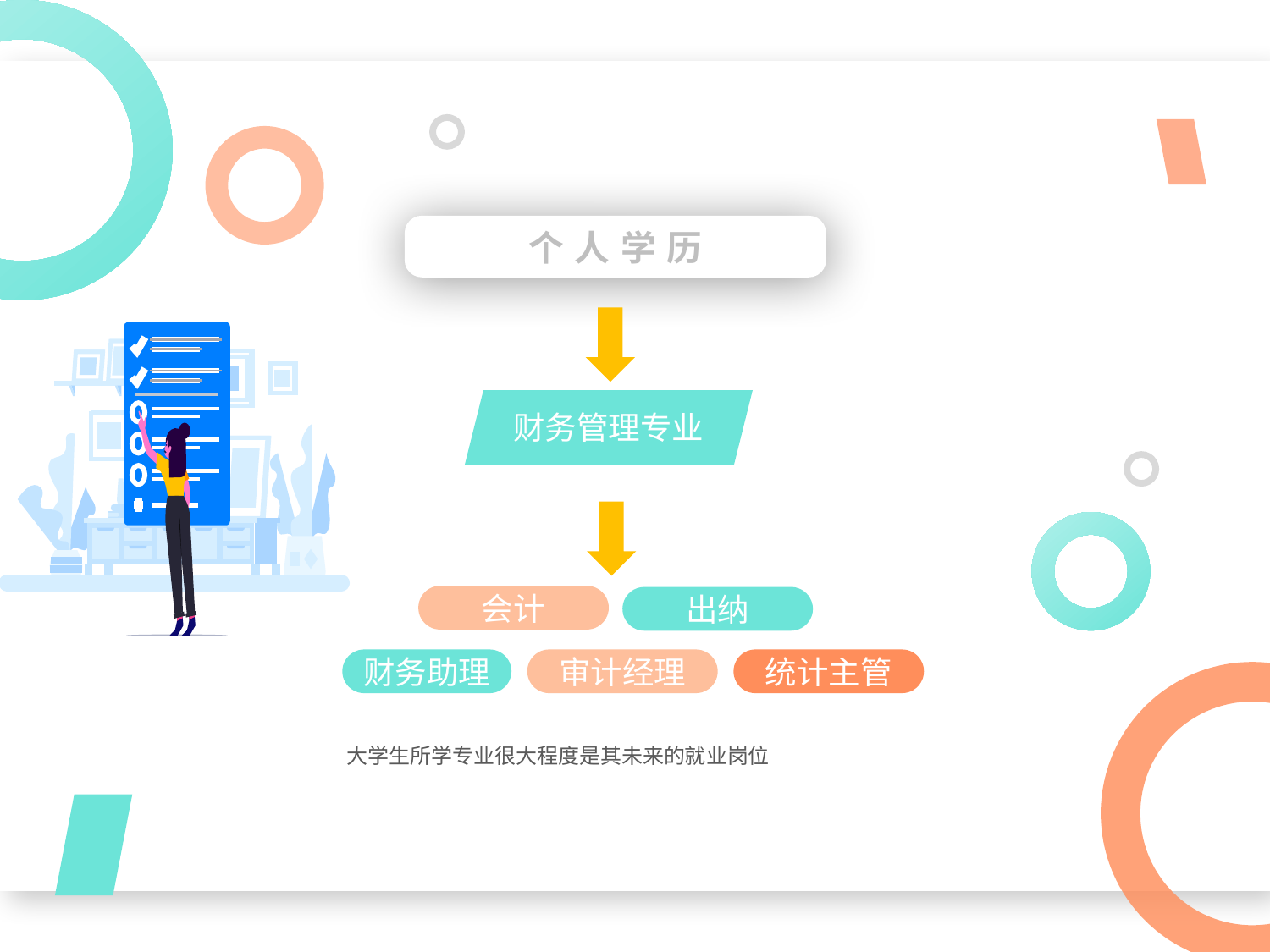

个人学历

财务管理专业

会计
出纳
统计主管
财务助理
审计经理

大学生所学专业很大程度是其未来的就业岗位